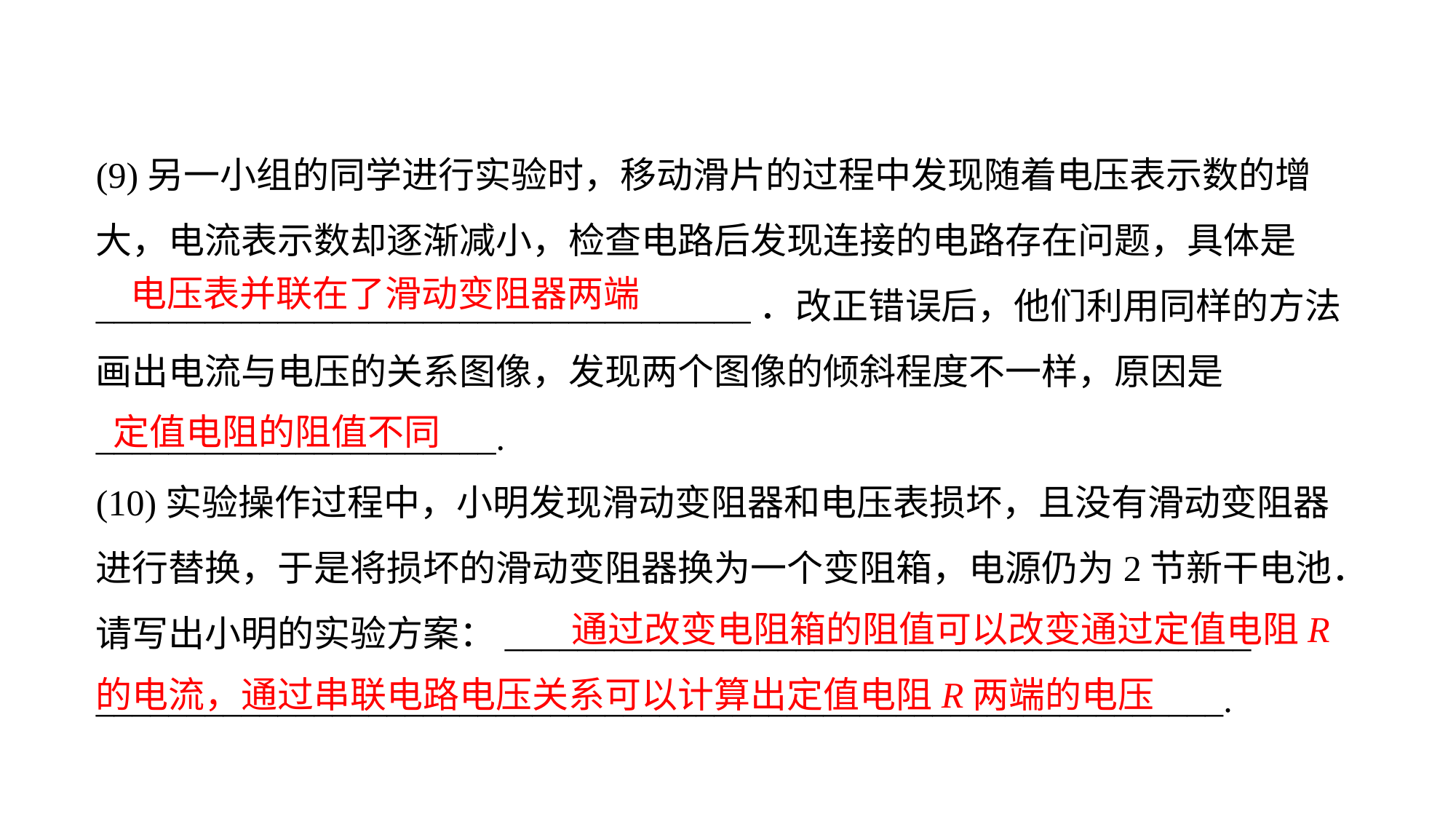

(9)另一小组的同学进行实验时，移动滑片的过程中发现随着电压表示数的增大，电流表示数却逐渐减小，检查电路后发现连接的电路存在问题，具体是____________________________________．改正错误后，他们利用同样的方法画出电流与电压的关系图像，发现两个图像的倾斜程度不一样，原因是
______________________.(10)实验操作过程中，小明发现滑动变阻器和电压表损坏，且没有滑动变阻器进行替换，于是将损坏的滑动变阻器换为一个变阻箱，电源仍为2节新干电池．请写出小明的实验方案：_________________________________________
______________________________________________________________.
电压表并联在了滑动变阻器两端
定值电阻的阻值不同
                                                         通过改变电阻箱的阻值可以改变通过定值电阻R的电流，通过串联电路电压关系可以计算出定值电阻R两端的电压